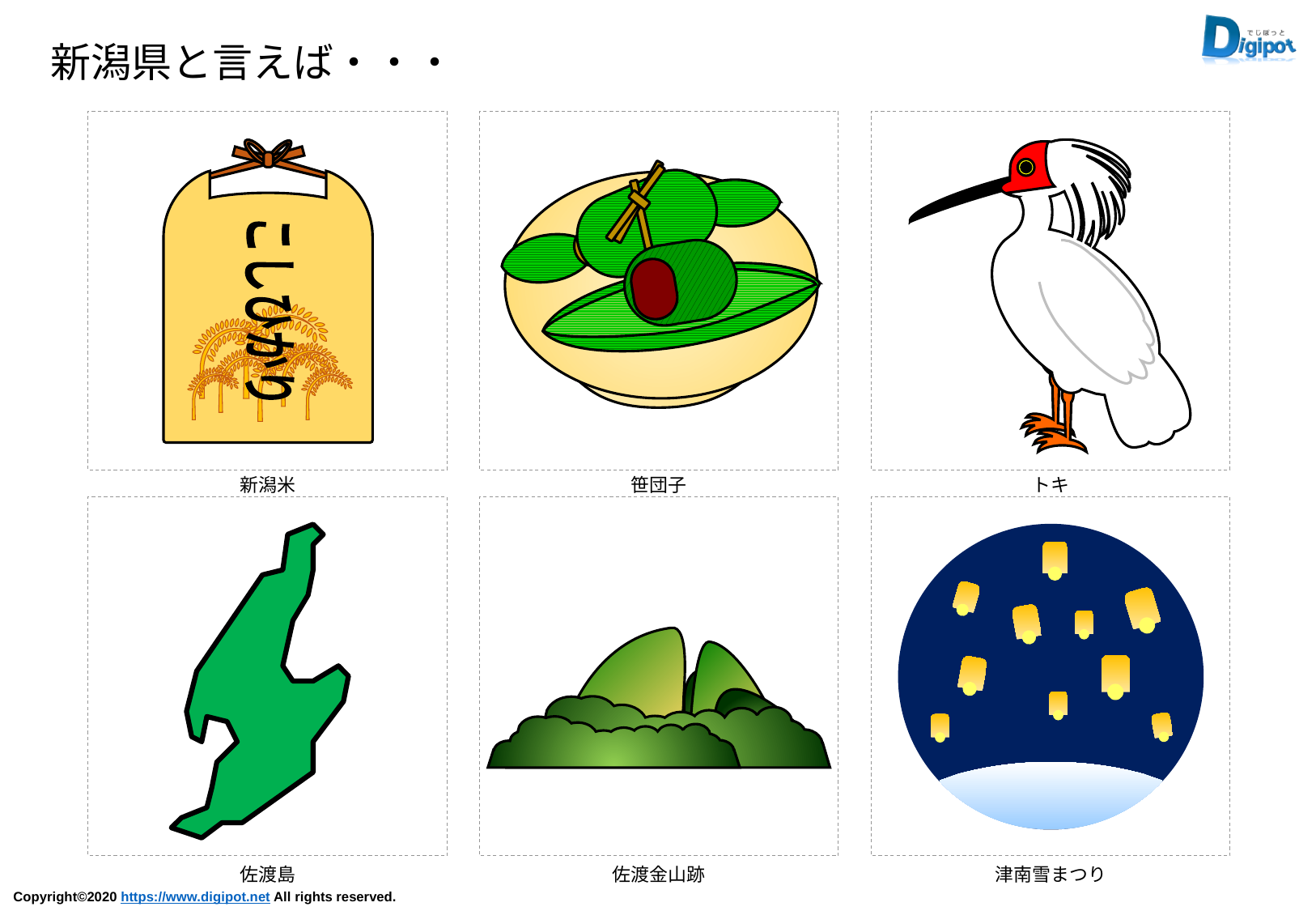

新潟県と言えば・・・

こしひかり

新潟米
笹団子
トキ

佐渡島
佐渡金山跡
津南雪まつり